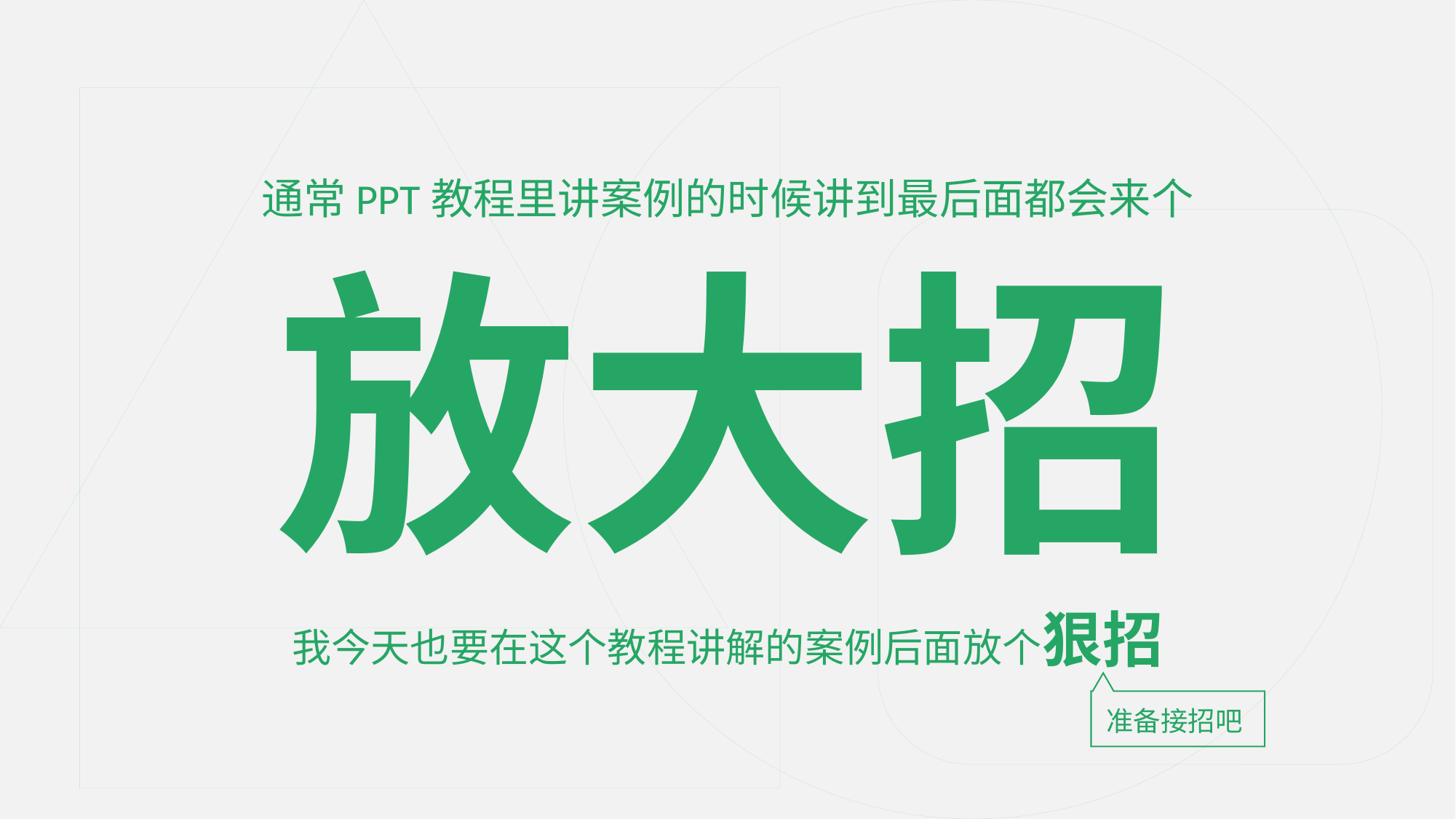

通常PPT教程里讲案例的时候讲到最后面都会来个
放大招
我今天也要在这个教程讲解的案例后面放个狠招

准备接招吧